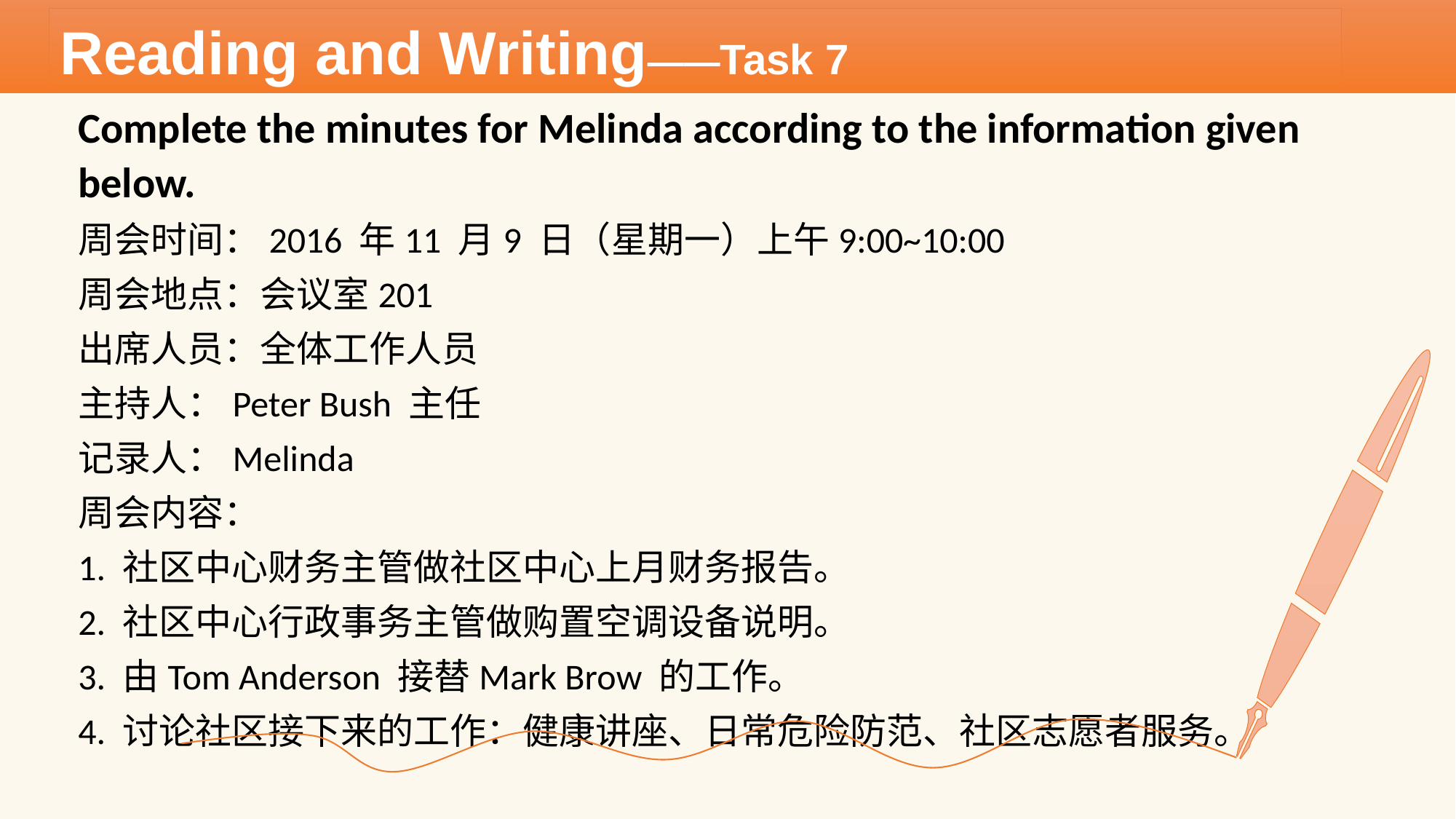

Reading and Writing——Task 7
Complete the minutes for Melinda according to the information given
below.
周会时间：2016 年11 月9 日（星期一）上午9:00~10:00
周会地点：会议室201
出席人员：全体工作人员
主持人：Peter Bush 主任
记录人：Melinda
周会内容：
1. 社区中心财务主管做社区中心上月财务报告。
2. 社区中心行政事务主管做购置空调设备说明。
3. 由Tom Anderson 接替Mark Brow 的工作。
4. 讨论社区接下来的工作：健康讲座、日常危险防范、社区志愿者服务。